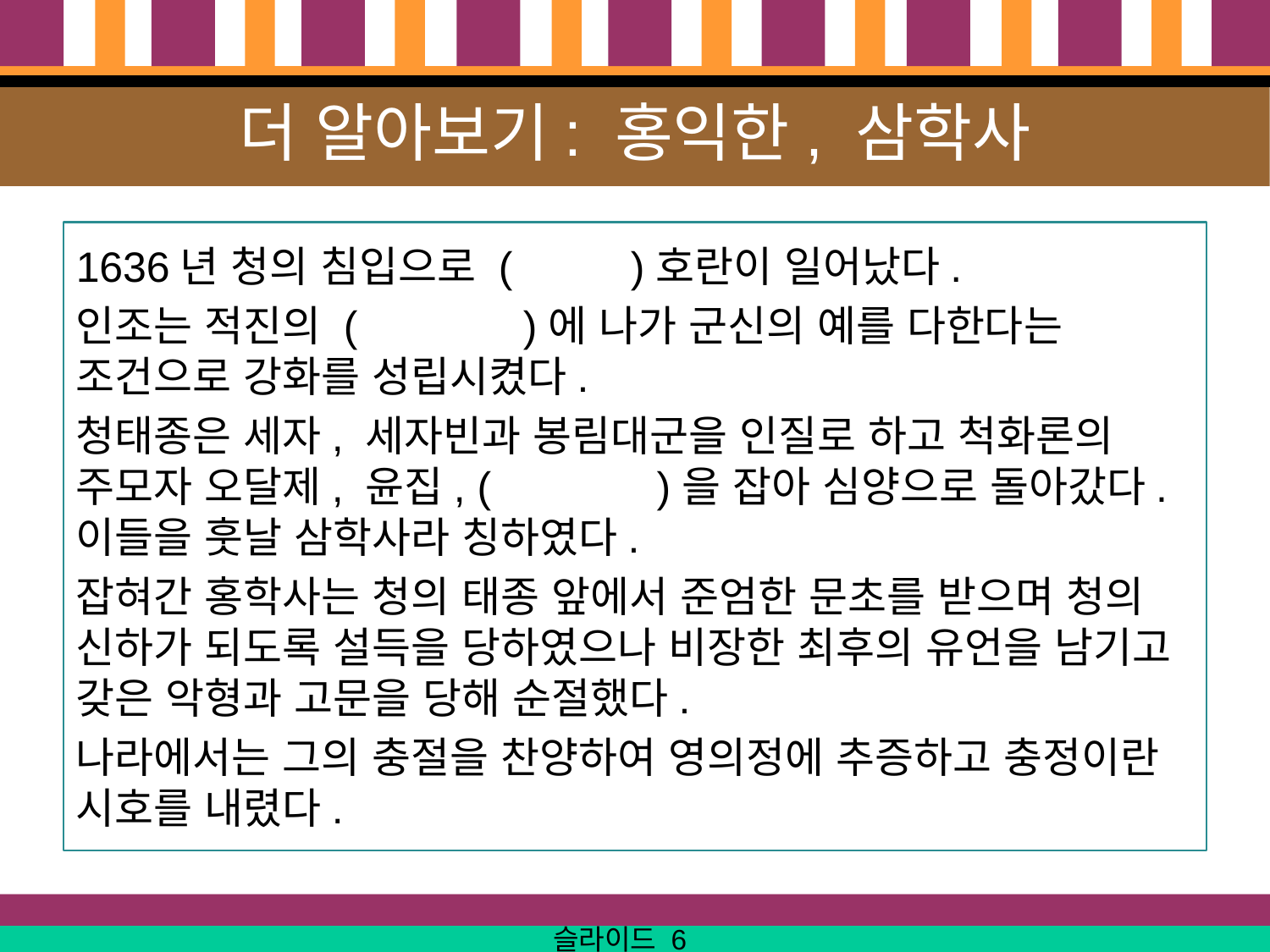

# 더 알아보기: 홍익한, 삼학사
1636년 청의 침입으로 (          )호란이 일어났다.
인조는 적진의 (              )에 나가 군신의 예를 다한다는 조건으로 강화를 성립시켰다.
청태종은 세자, 세자빈과 봉림대군을 인질로 하고 척화론의 주모자 오달제, 윤집, (              )을 잡아 심양으로 돌아갔다. 이들을 훗날 삼학사라 칭하였다.
잡혀간 홍학사는 청의 태종 앞에서 준엄한 문초를 받으며 청의 신하가 되도록 설득을 당하였으나 비장한 최후의 유언을 남기고 갖은 악형과 고문을 당해 순절했다.
나라에서는 그의 충절을 찬양하여 영의정에 추증하고 충정이란 시호를 내렸다.
슬라이드 6